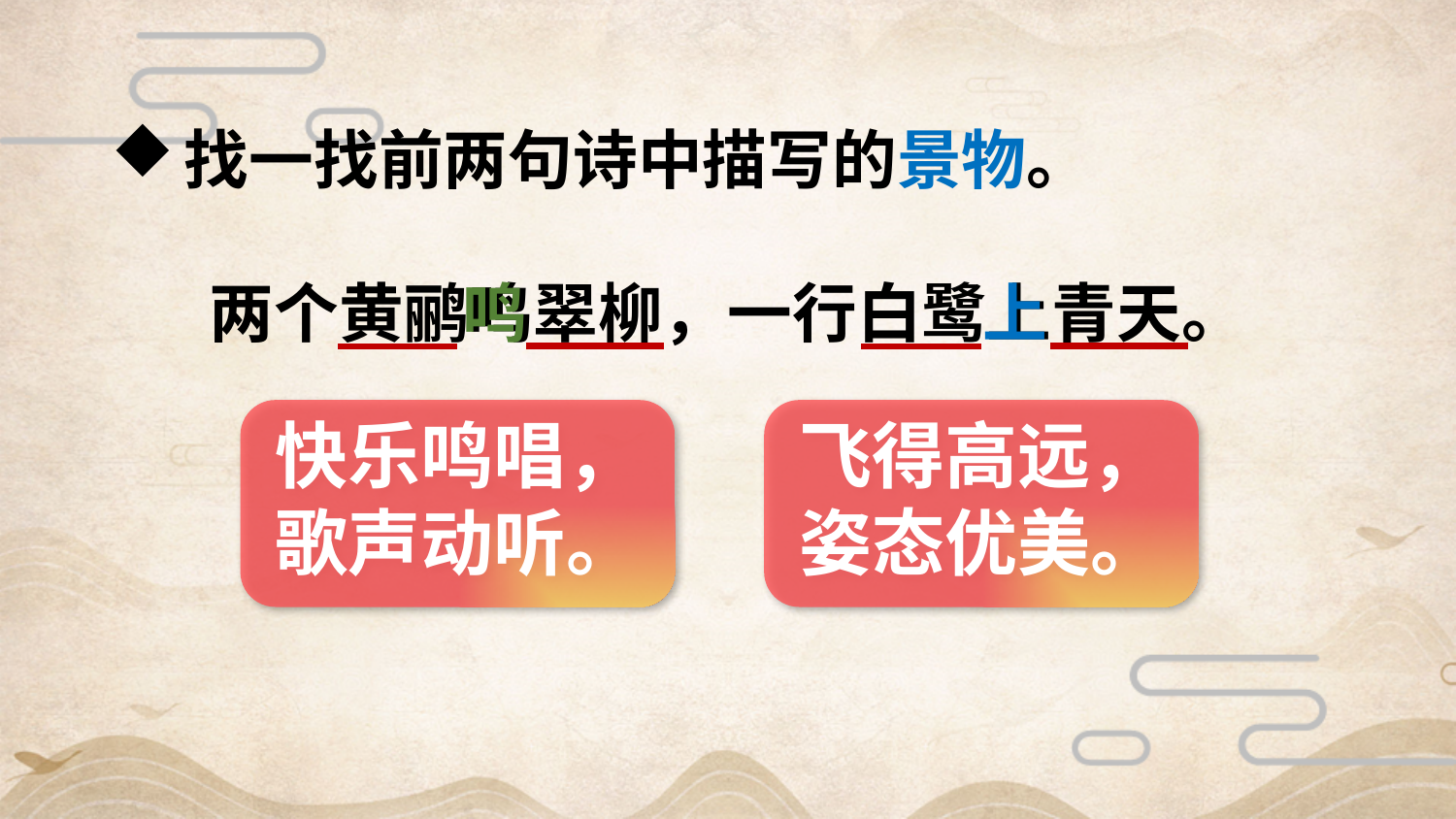

找一找前两句诗中描写的景物。
两个黄鹂鸣翠柳，一行白鹭上青天。
上
鸣
快乐鸣唱，歌声动听。
飞得高远，姿态优美。